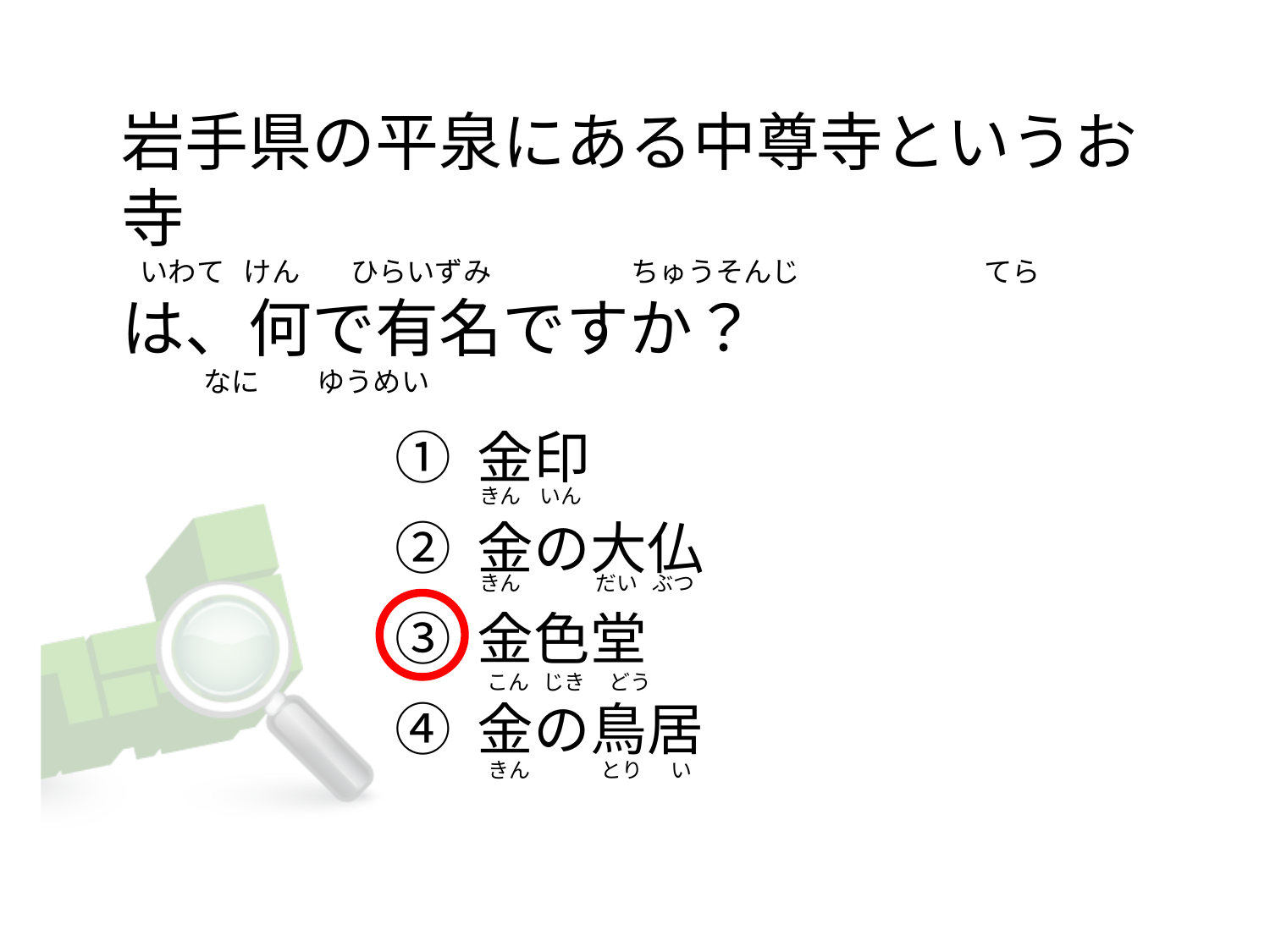

# 岩手県の平泉にある中尊寺というお寺    いわて   けん        ひらいずみ                      ちゅうそんじ                             てら は、何で有名ですか？                  なに         ゆうめい
① 金印
② 金の大仏
③ 金色堂
④ 金の鳥居
きん    いん
きん                だい   ぶつ

 こん   じき     どう
  きん               とり      い